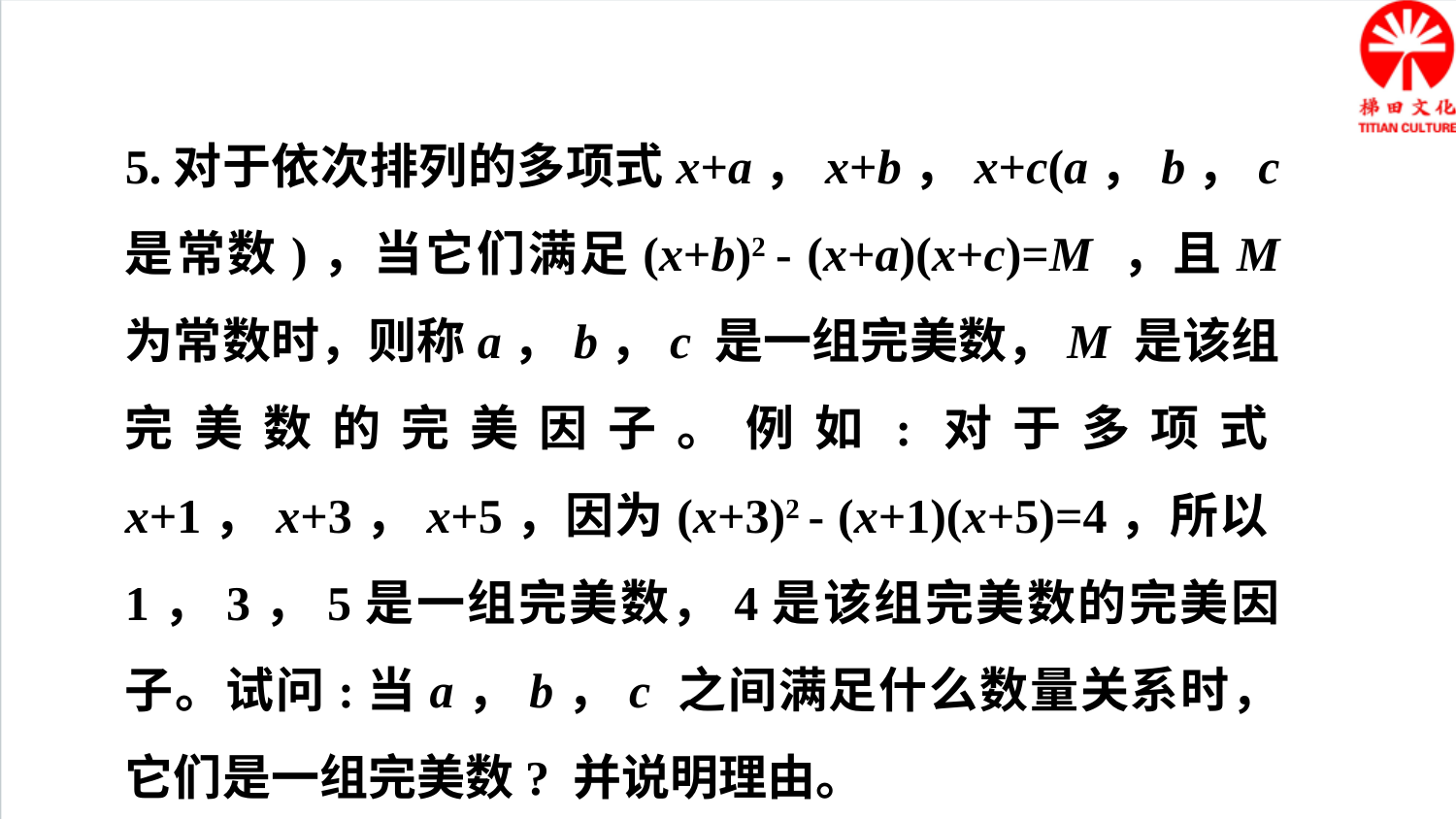

5.对于依次排列的多项式x+a，x+b，x+c(a，b，c 是常数)，当它们满足(x+b)2 - (x+a)(x+c)=M ，且M 为常数时，则称a，b，c 是一组完美数，M 是该组完美数的完美因子。例如:对于多项式x+1，x+3，x+5，因为(x+3)2 - (x+1)(x+5)=4，所以1，3，5是一组完美数，4是该组完美数的完美因子。试问:当a，b，c 之间满足什么数量关系时，它们是一组完美数? 并说明理由。